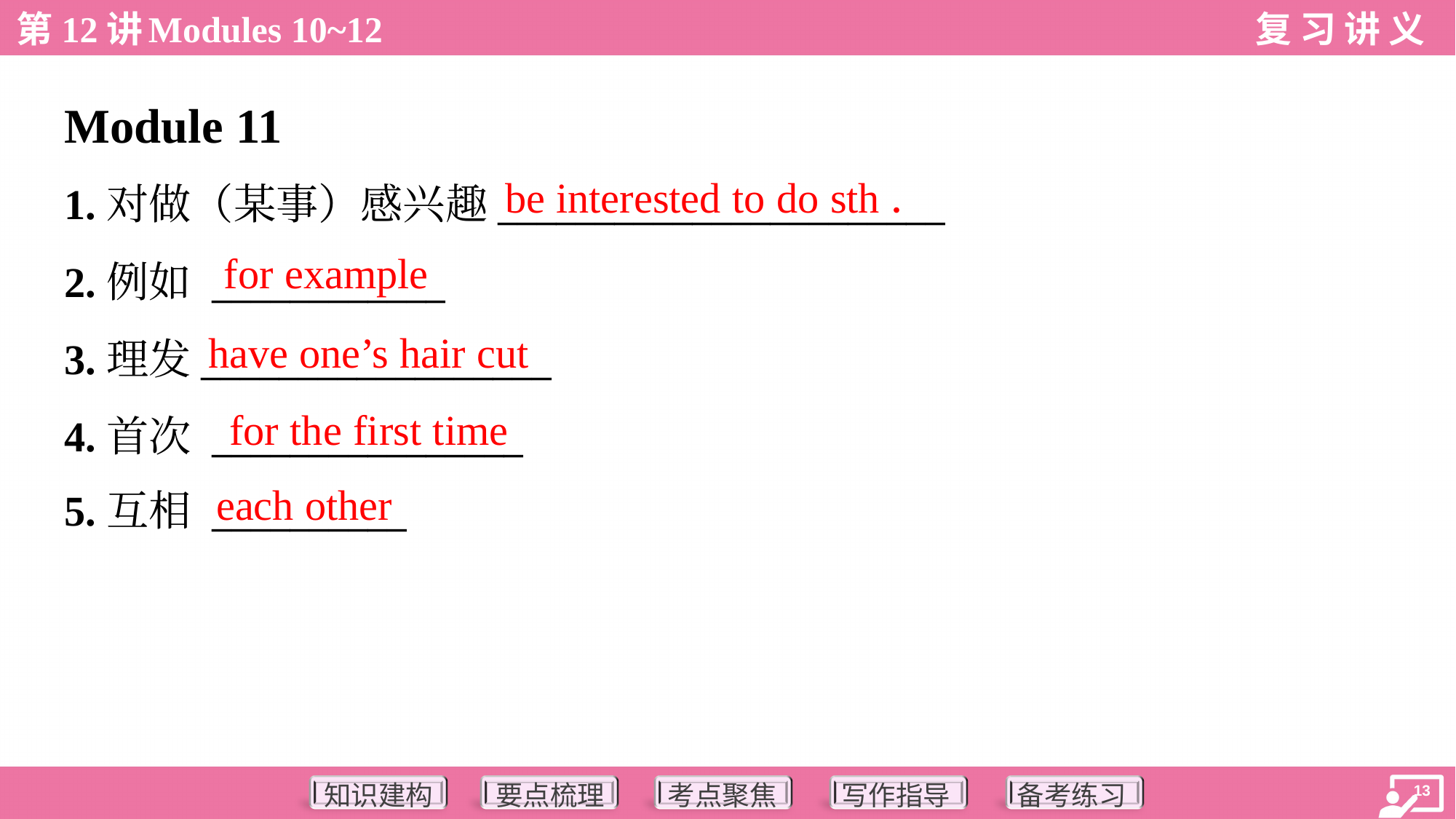

Module 11
be interested to do sth．
1.对做（某事）感兴趣_______________________
2.例如 ____________
3.理发__________________
4.首次 ________________
5.互相 __________
for example
have one’s hair cut
for the first time
each other